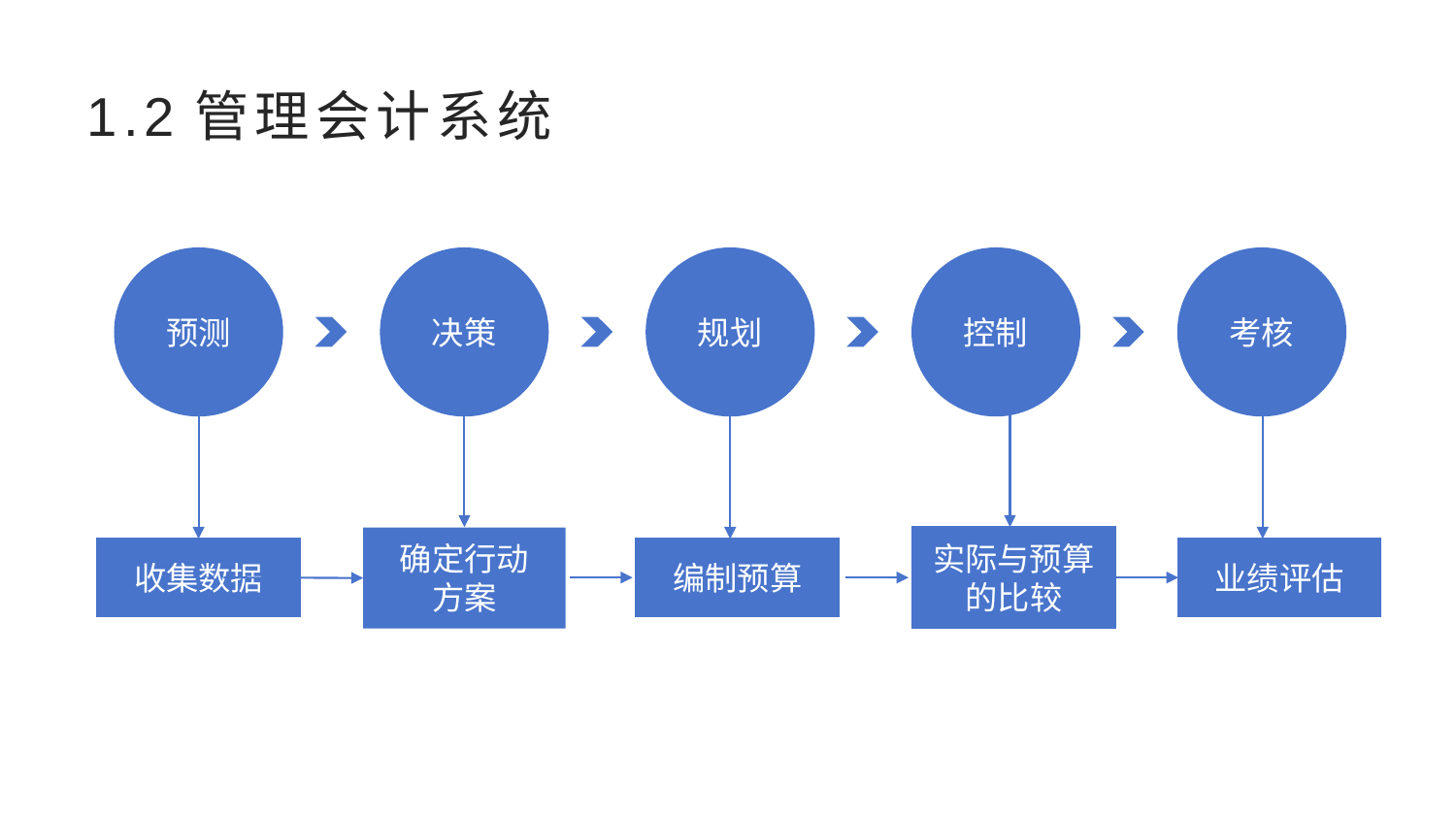

# 1.2管理会计系统
预测
决策
规划
控制
考核

实际与预算的比较
收集数据
编制预算
业绩评估
确定行动
方案